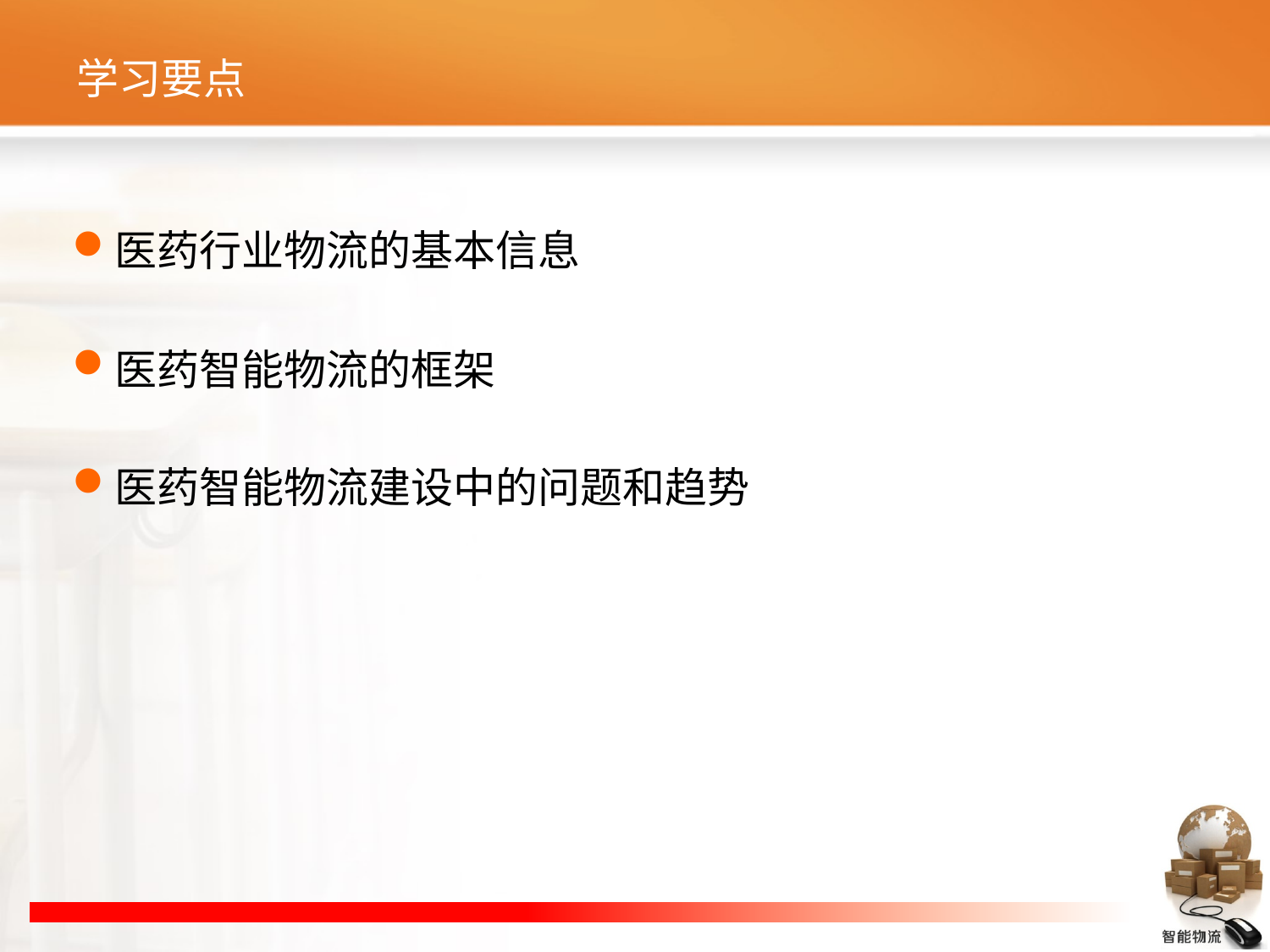

# 学习要点

医药行业物流的基本信息

医药智能物流的框架

医药智能物流建设中的问题和趋势